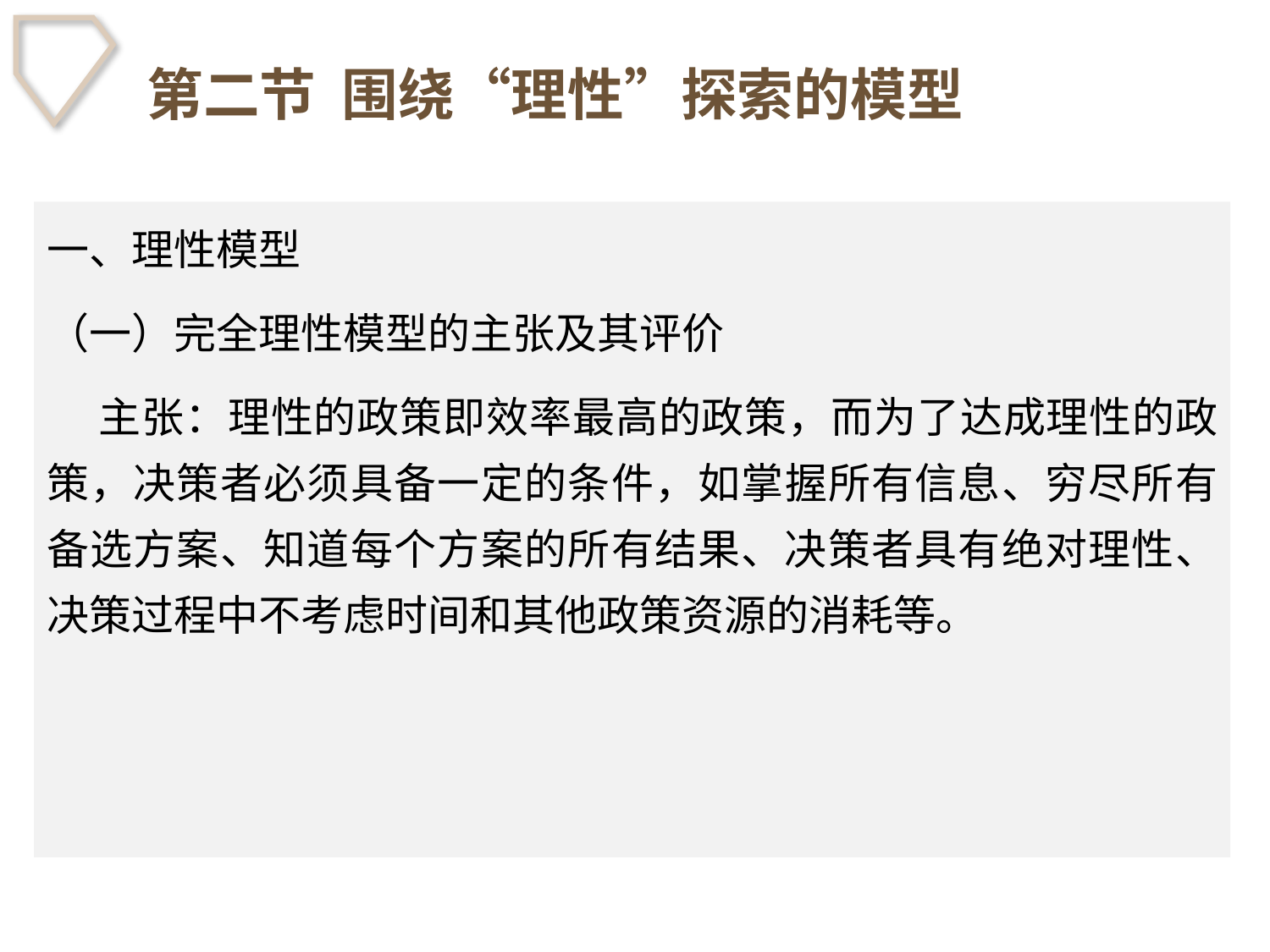

# 第二节  围绕“理性”探索的模型
一、理性模型
（一）完全理性模型的主张及其评价
    主张：理性的政策即效率最高的政策，而为了达成理性的政策，决策者必须具备一定的条件，如掌握所有信息、穷尽所有备选方案、知道每个方案的所有结果、决策者具有绝对理性、决策过程中不考虑时间和其他政策资源的消耗等。